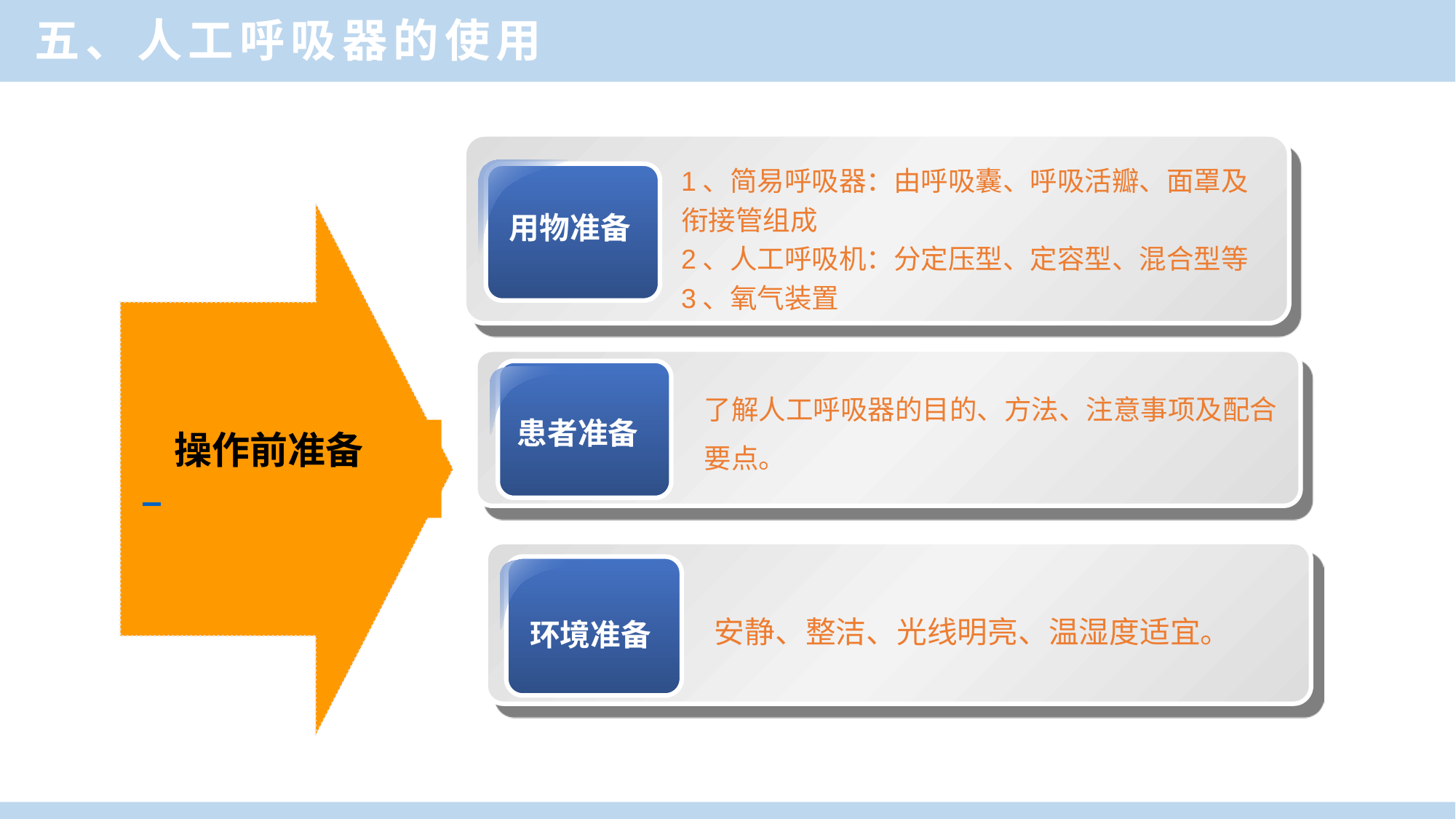

五、人工呼吸器的使用

1、简易呼吸器：由呼吸囊、呼吸活瓣、面罩及衔接管组成
2、人工呼吸机：分定压型、定容型、混合型等
3、氧气装置

用物准备

了解人工呼吸器的目的、方法、注意事项及配合要点。

患者准备
操作前准备

安静、整洁、光线明亮、温湿度适宜。
环境准备